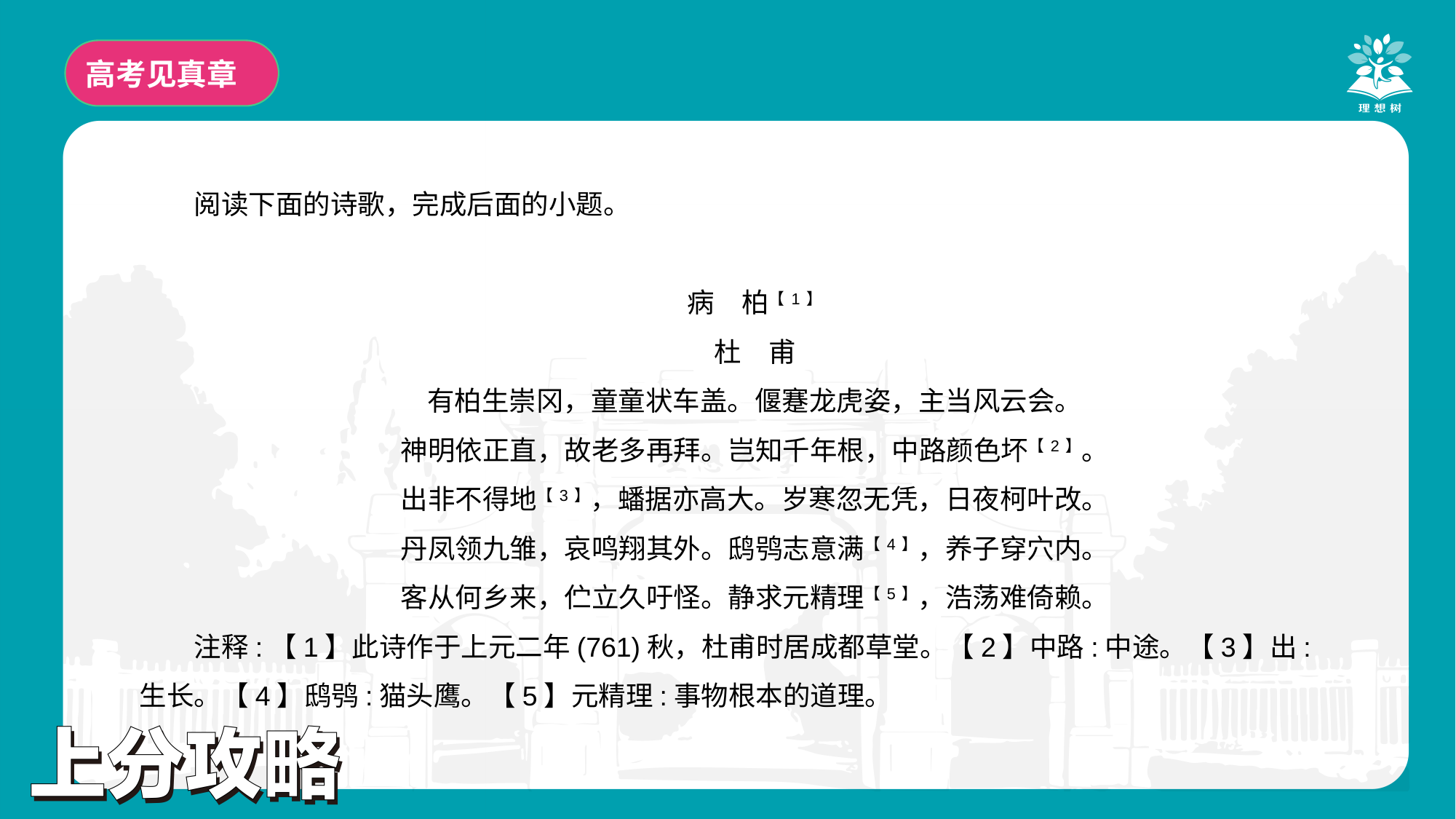

高考见真章
阅读下面的诗歌，完成后面的小题。

病　柏【1】
杜　甫
有柏生崇冈，童童状车盖。偃蹇龙虎姿，主当风云会。
神明依正直，故老多再拜。岂知千年根，中路颜色坏【2】。
出非不得地【3】，蟠据亦高大。岁寒忽无凭，日夜柯叶改。
丹凤领九雏，哀鸣翔其外。鸱鸮志意满【4】，养子穿穴内。
客从何乡来，伫立久吁怪。静求元精理【5】，浩荡难倚赖。
注释:【1】此诗作于上元二年(761)秋，杜甫时居成都草堂。【2】中路:中途。【3】出:生长。【4】鸱鸮:猫头鹰。【5】元精理:事物根本的道理。